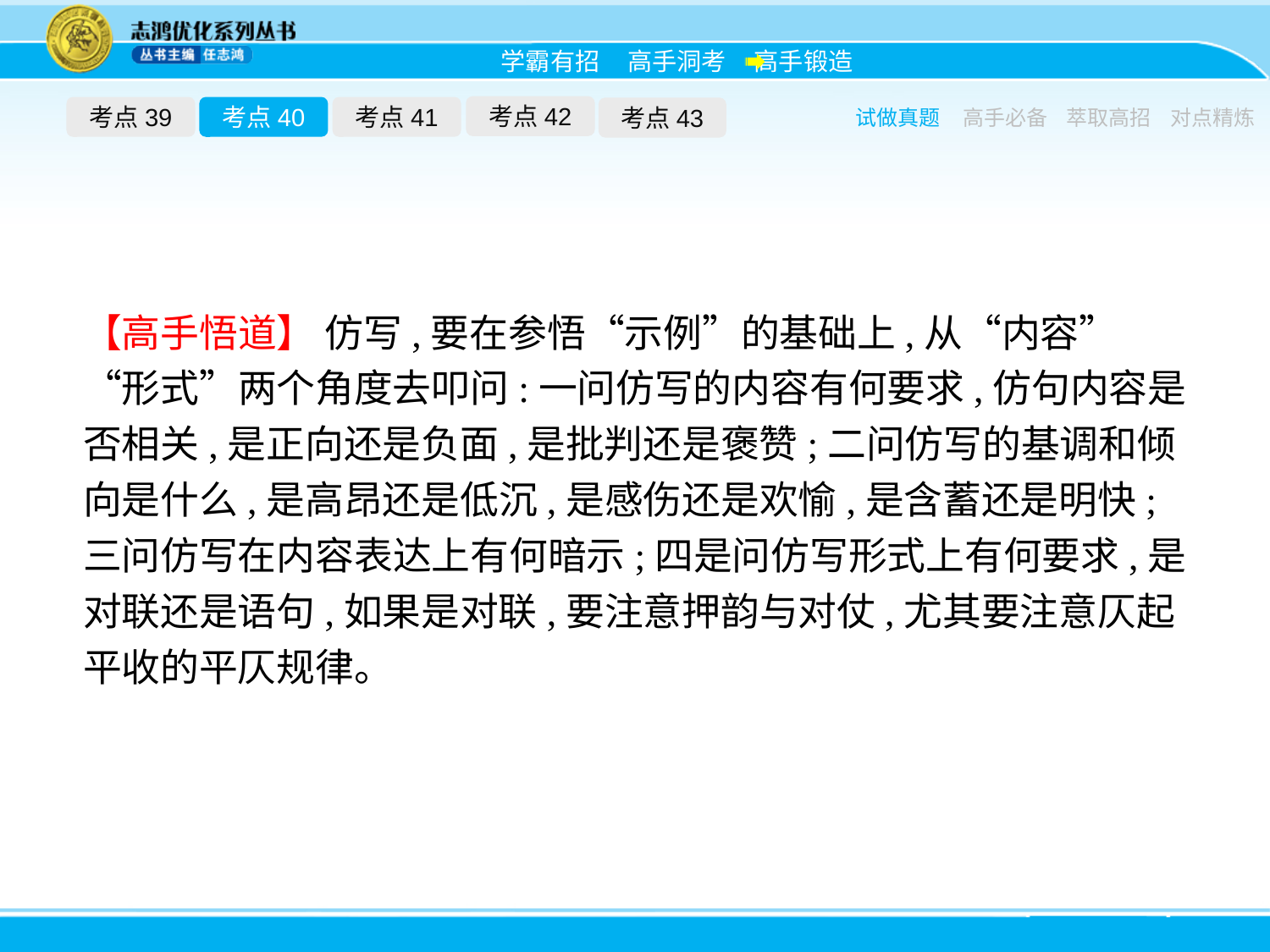

考点42
考点39
考点40
考点41
考点43
试做真题
高手必备
萃取高招
对点精炼
【高手悟道】 仿写,要在参悟“示例”的基础上,从“内容”“形式”两个角度去叩问:一问仿写的内容有何要求,仿句内容是否相关,是正向还是负面,是批判还是褒赞;二问仿写的基调和倾向是什么,是高昂还是低沉,是感伤还是欢愉,是含蓄还是明快;三问仿写在内容表达上有何暗示;四是问仿写形式上有何要求,是对联还是语句,如果是对联,要注意押韵与对仗,尤其要注意仄起平收的平仄规律。